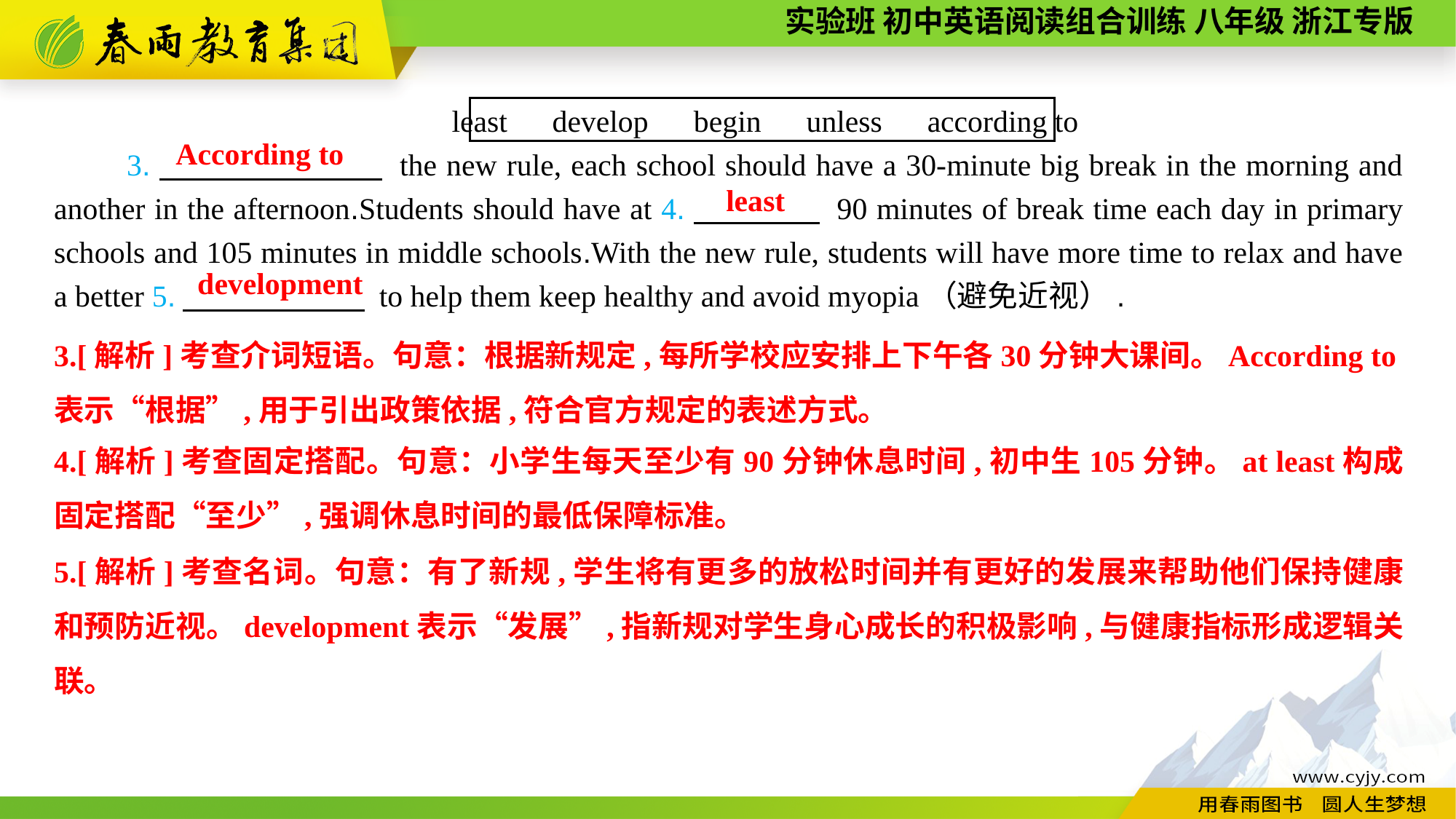

least　develop　begin　unless　according to
3.　　           　　 the new rule, each school should have a 30-minute big break in the morning and another in the afternoon.Students should have at 4.　　　　 90 minutes of break time each day in primary schools and 105 minutes in middle schools.With the new rule, students will have more time to relax and have a better 5.　　　         　 to help them keep healthy and avoid myopia（避免近视）.

According to
least
development
3.[解析]考查介词短语。句意：根据新规定,每所学校应安排上下午各30分钟大课间。According to表示“根据”,用于引出政策依据,符合官方规定的表述方式。
4.[解析]考查固定搭配。句意：小学生每天至少有90分钟休息时间,初中生105分钟。at least构成固定搭配“至少”,强调休息时间的最低保障标准。
5.[解析]考查名词。句意：有了新规,学生将有更多的放松时间并有更好的发展来帮助他们保持健康和预防近视。development表示“发展”,指新规对学生身心成长的积极影响,与健康指标形成逻辑关联。